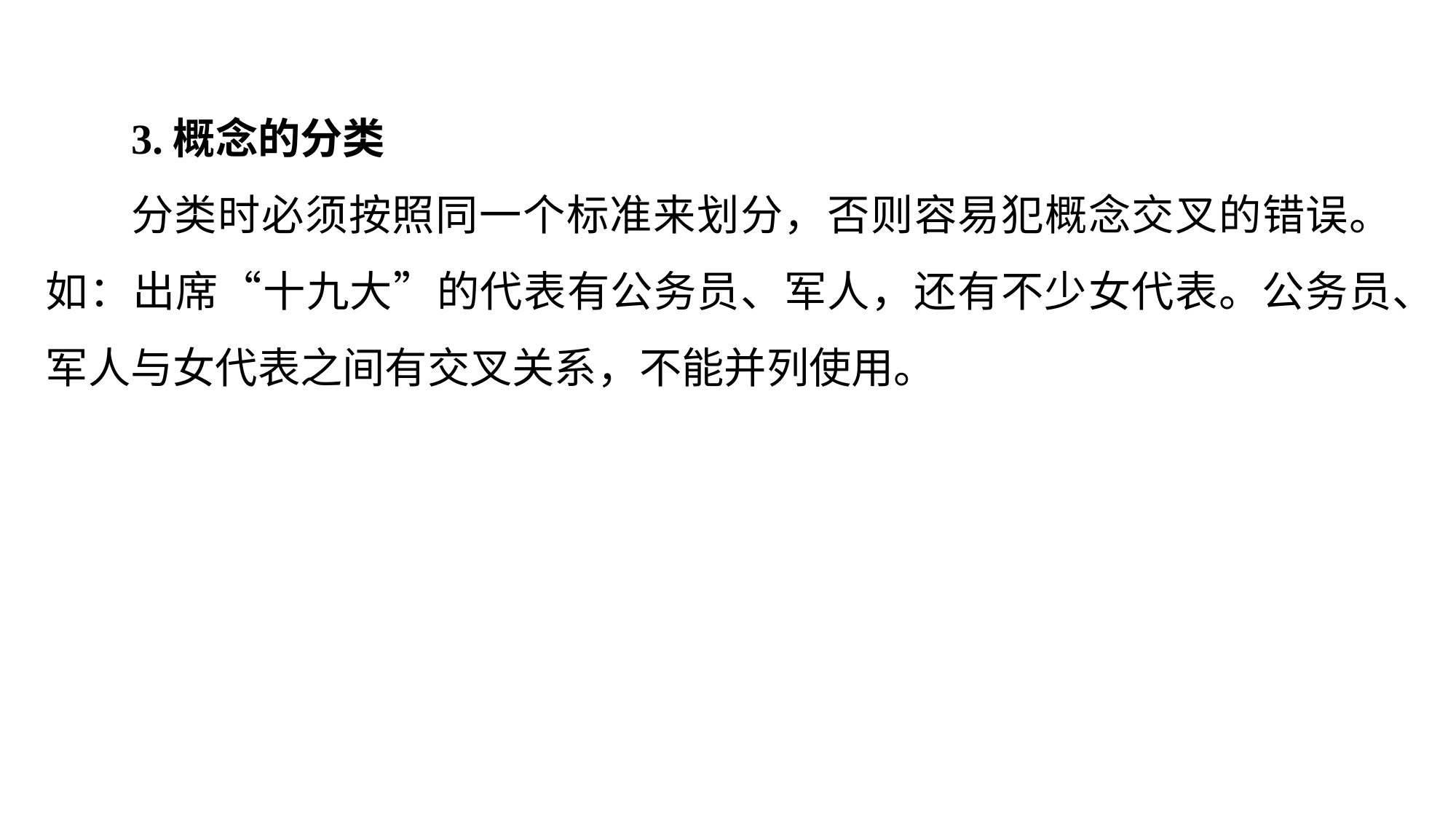

3.概念的分类
分类时必须按照同一个标准来划分，否则容易犯概念交叉的错误。如：出席“十九大”的代表有公务员、军人，还有不少女代表。公务员、军人与女代表之间有交叉关系，不能并列使用。